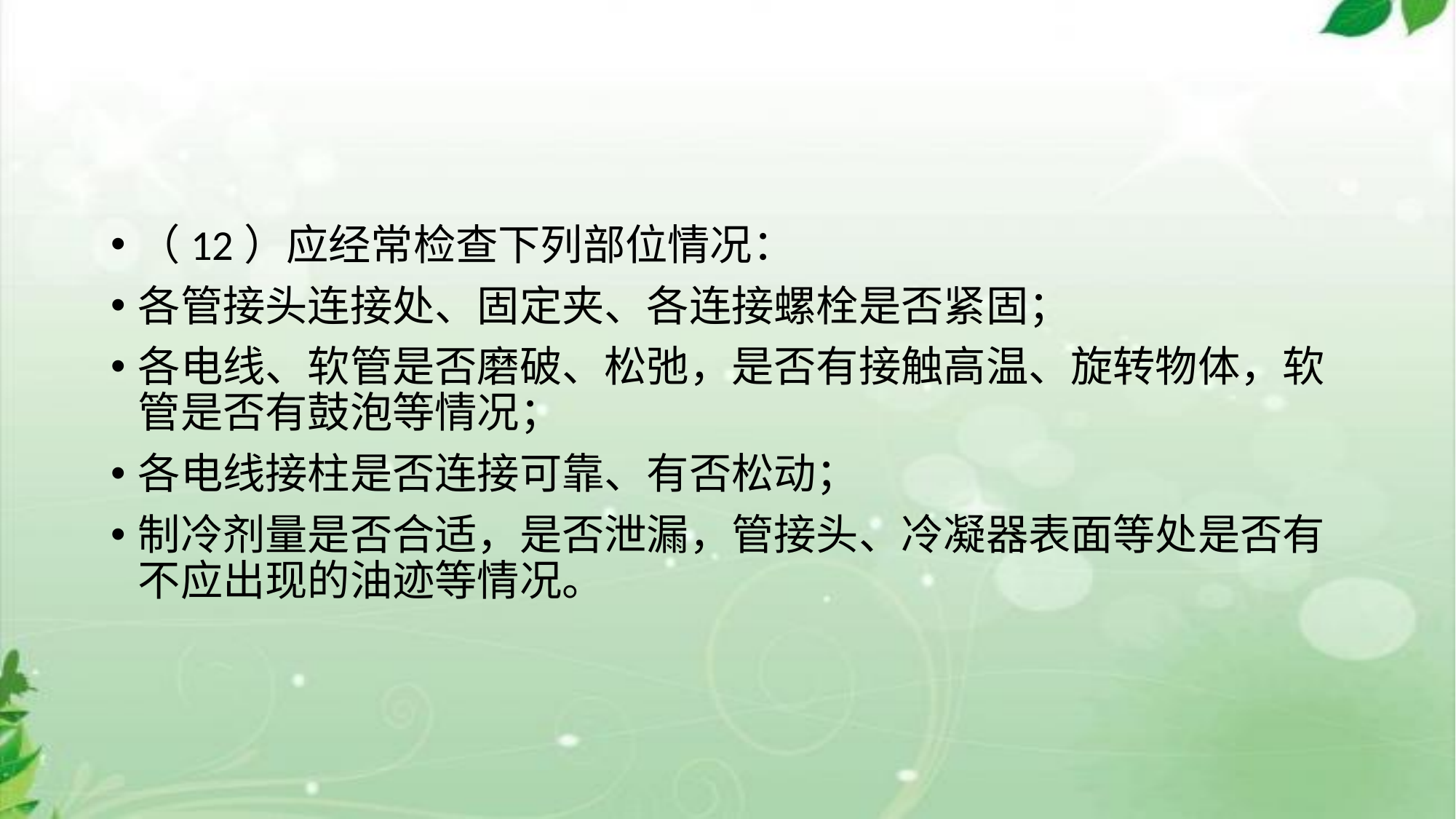

（12）应经常检查下列部位情况：
各管接头连接处、固定夹、各连接螺栓是否紧固；
各电线、软管是否磨破、松弛，是否有接触高温、旋转物体，软管是否有鼓泡等情况；
各电线接柱是否连接可靠、有否松动；
制冷剂量是否合适，是否泄漏，管接头、冷凝器表面等处是否有不应出现的油迹等情况。